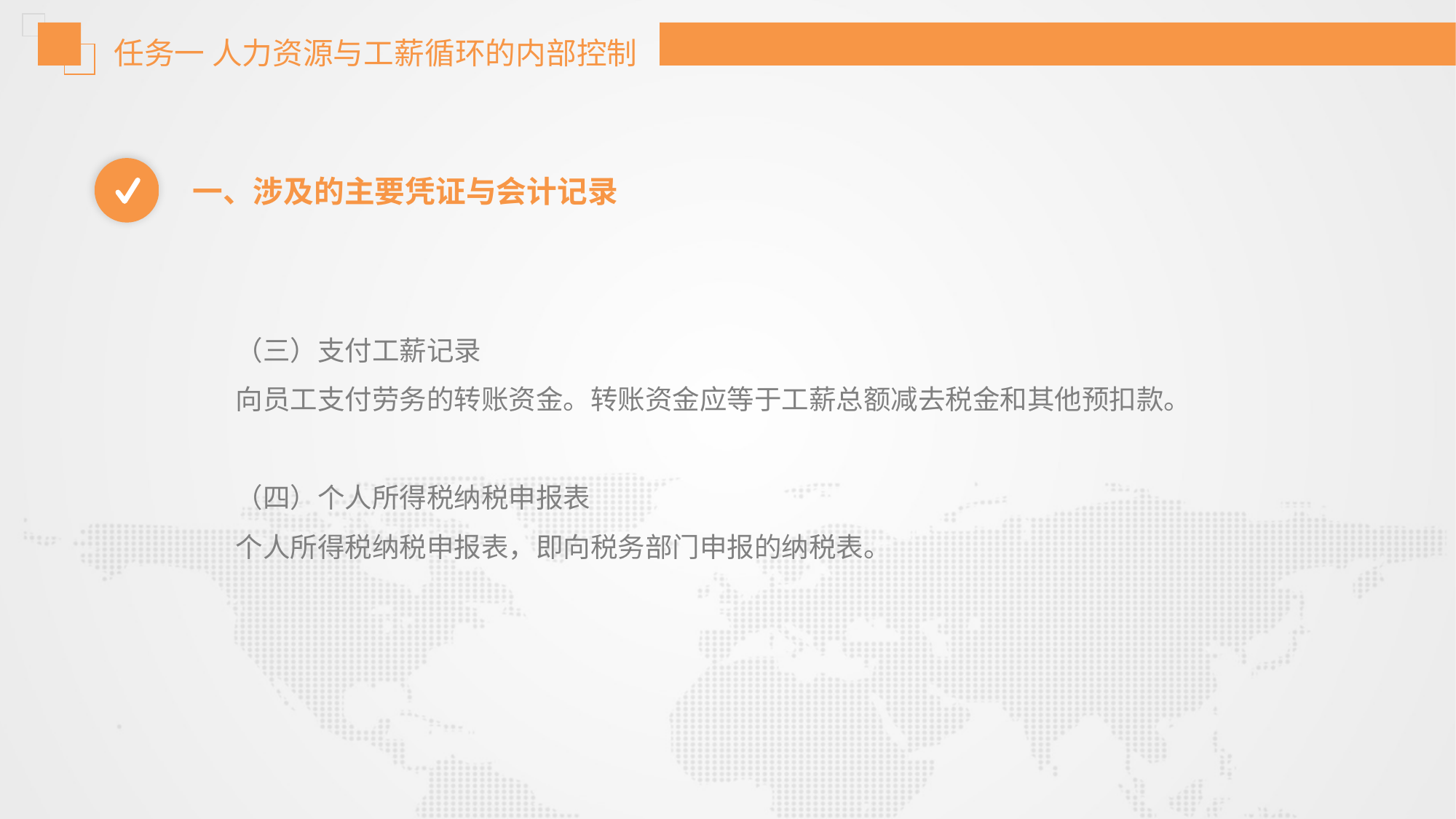

任务一 人力资源与工薪循环的内部控制

一、涉及的主要凭证与会计记录
（三）支付工薪记录
向员工支付劳务的转账资金。转账资金应等于工薪总额减去税金和其他预扣款。

（四）个人所得税纳税申报表
个人所得税纳税申报表，即向税务部门申报的纳税表。